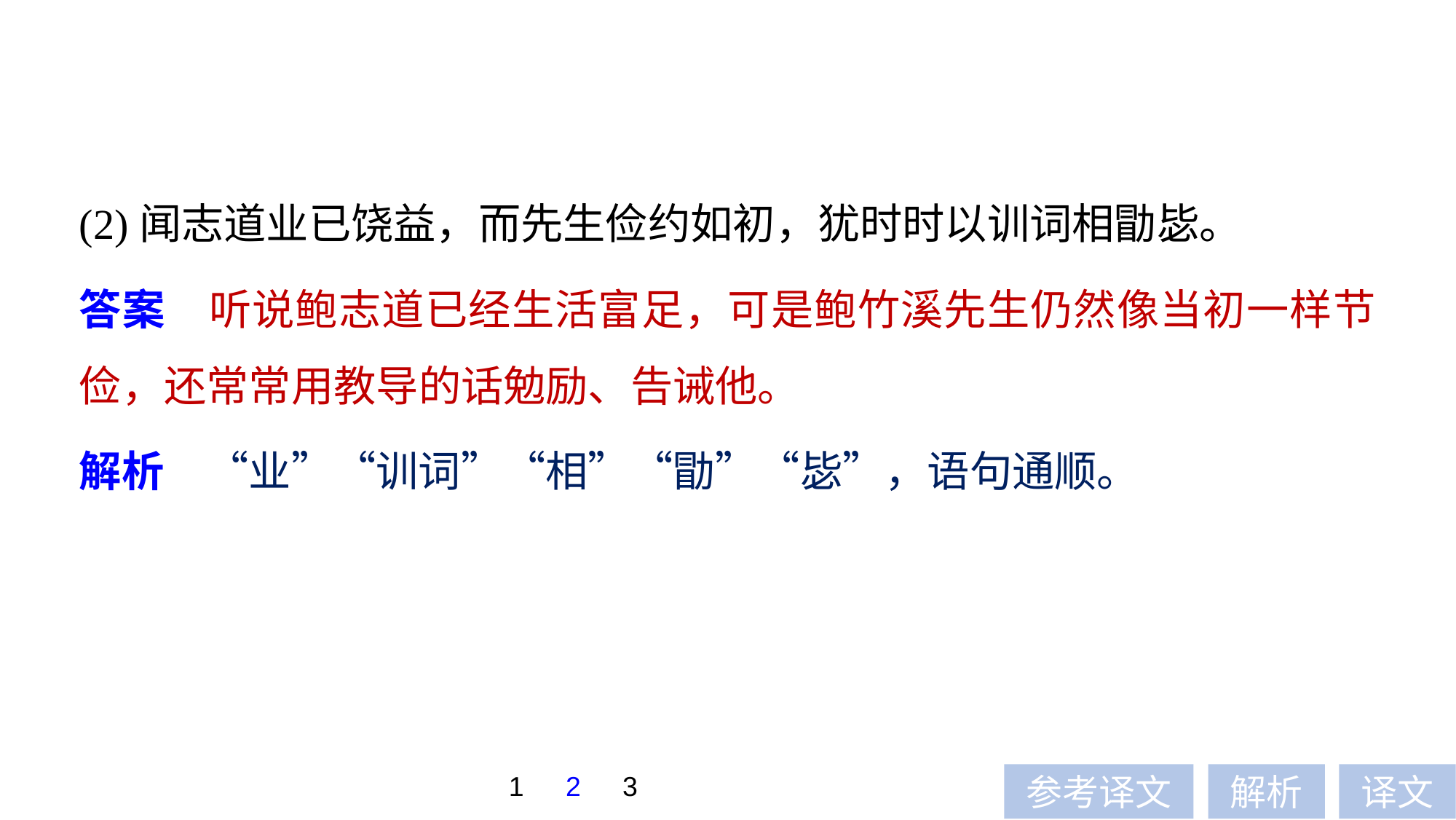

(2)闻志道业已饶益，而先生俭约如初，犹时时以训词相勖毖。
答案　听说鲍志道已经生活富足，可是鲍竹溪先生仍然像当初一样节俭，还常常用教导的话勉励、告诫他。
解析　“业”“训词”“相”“勖”“毖”，语句通顺。
1
2
3
参考译文
解析
译文